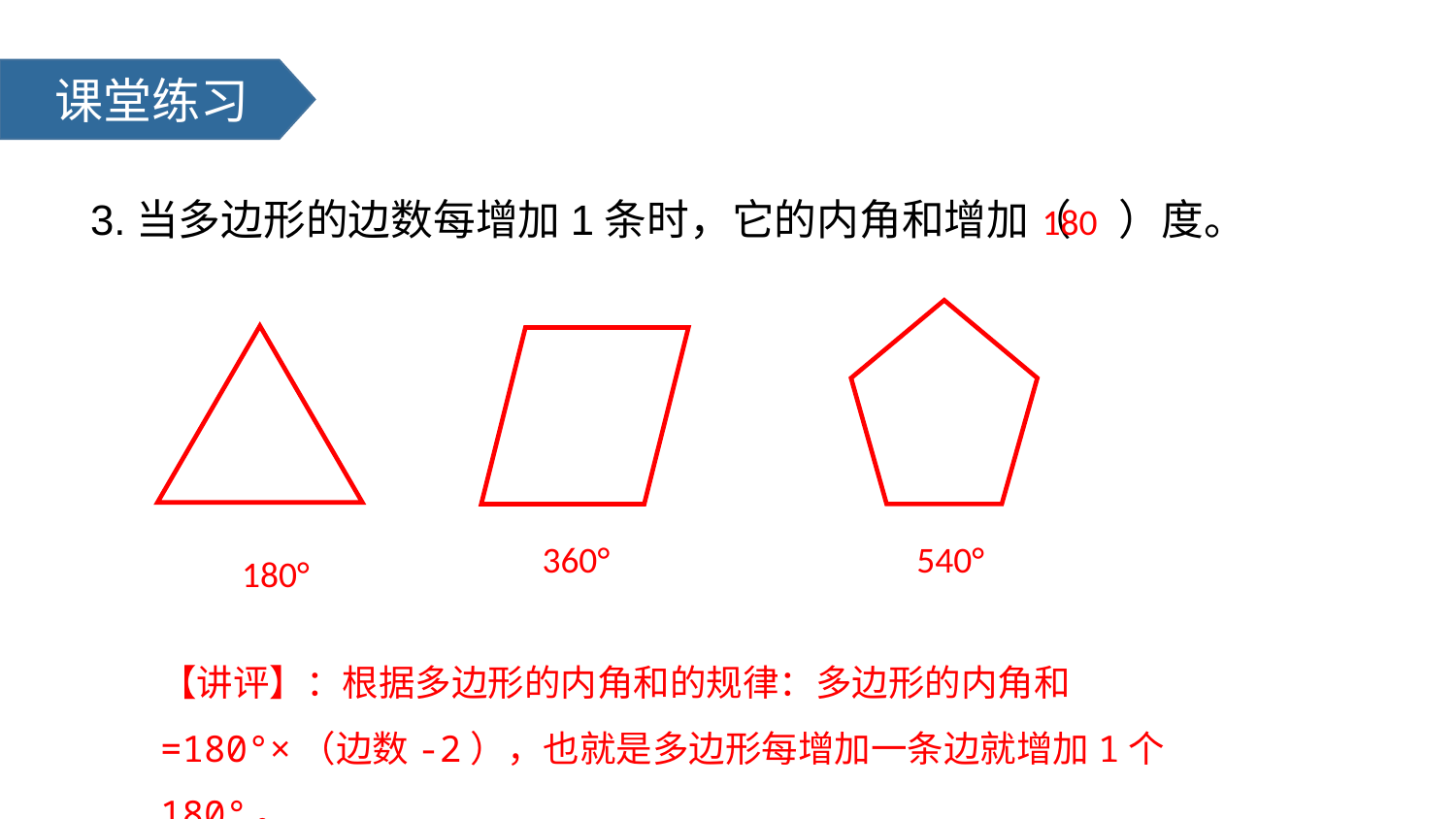

课堂练习
3.当多边形的边数每增加1条时，它的内角和增加（     ）度。
180

360°
540°
180°
【讲评】：根据多边形的内角和的规律：多边形的内角和=180°×（边数-2），也就是多边形每增加一条边就增加1个180°。